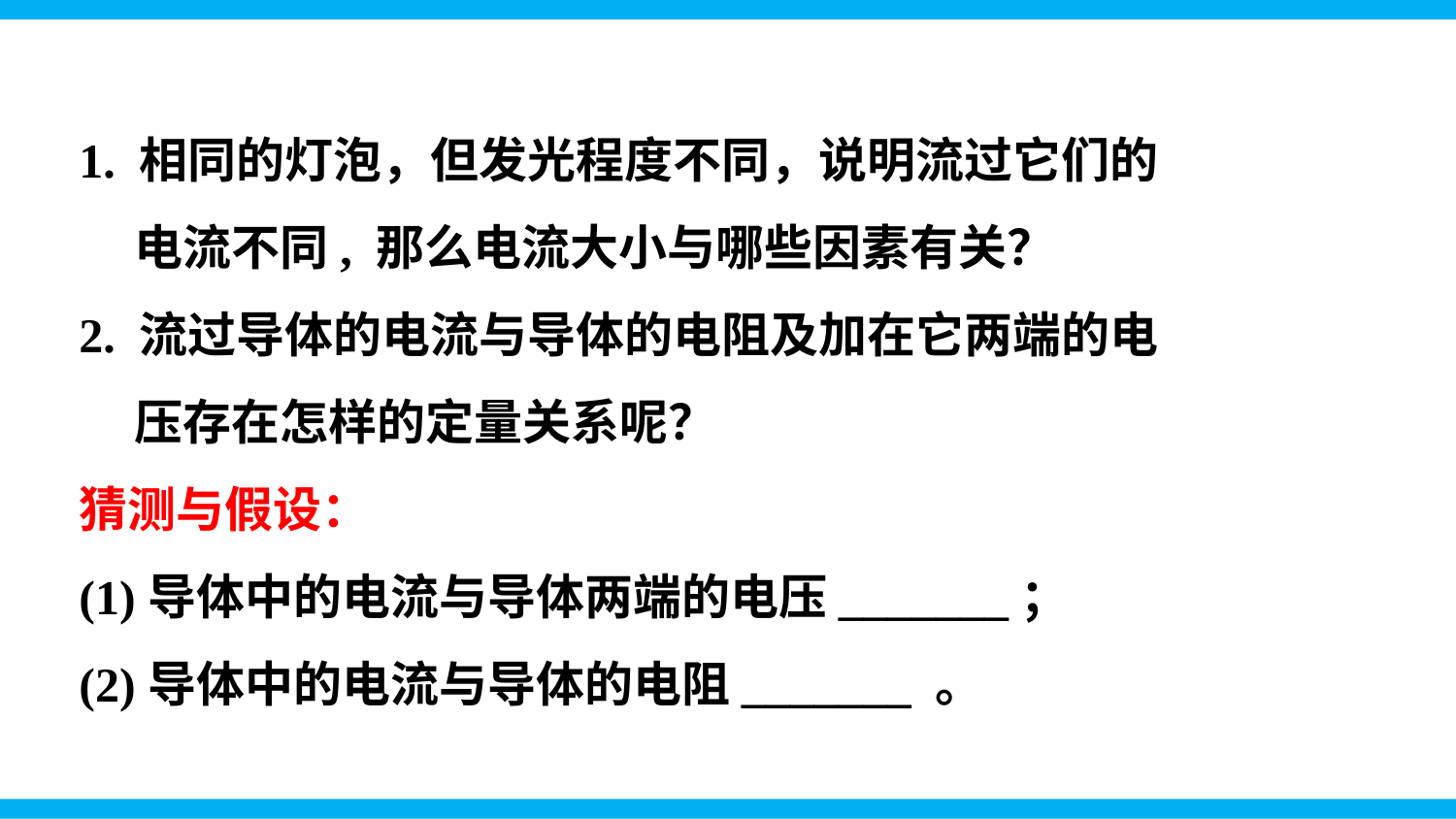

1. 相同的灯泡，但发光程度不同，说明流过它们的
    电流不同, 那么电流大小与哪些因素有关？
2. 流过导体的电流与导体的电阻及加在它两端的电
    压存在怎样的定量关系呢？
猜测与假设：
(1)导体中的电流与导体两端的电压_______；
(2)导体中的电流与导体的电阻_______ 。